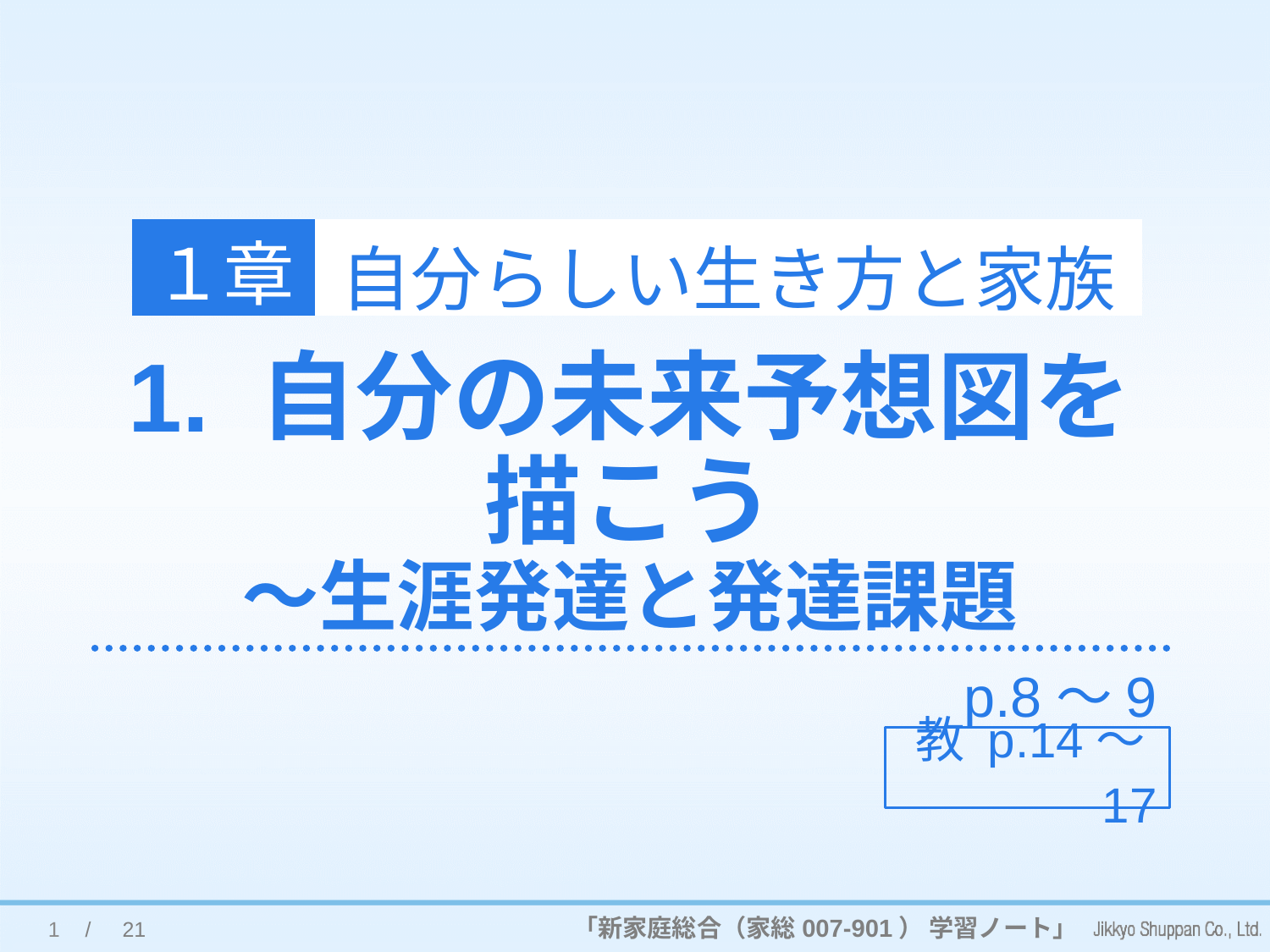

１章
自分らしい生き方と家族
# 1. 自分の未来予想図を描こう ～生涯発達と発達課題
p.8～9
教 p.14～17
1